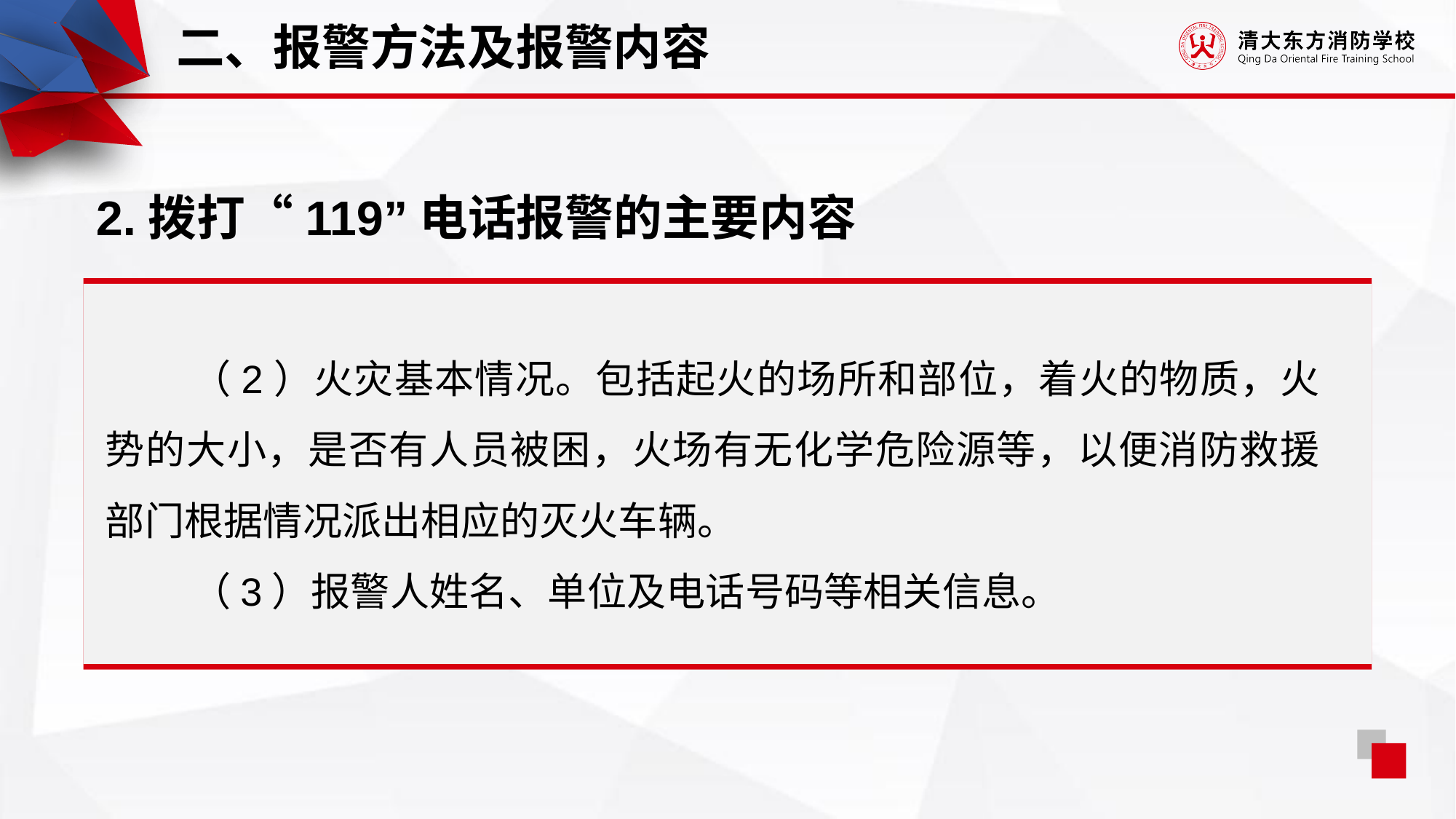

二、报警方法及报警内容

2.拨打“119”电话报警的主要内容

（2）火灾基本情况。包括起火的场所和部位，着火的物质，火势的大小，是否有人员被困，火场有无化学危险源等，以便消防救援部门根据情况派出相应的灭火车辆。
（3）报警人姓名、单位及电话号码等相关信息。